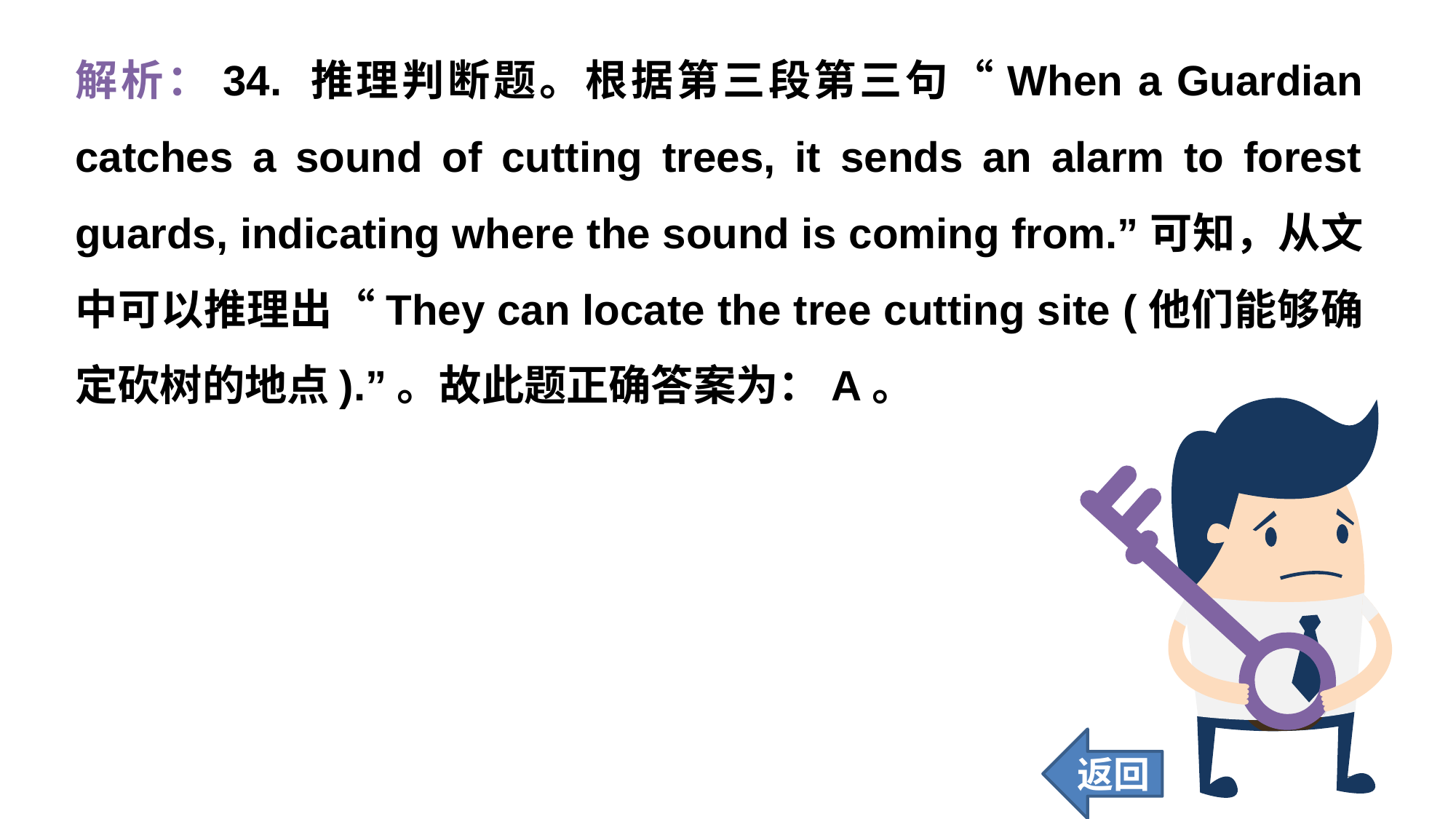

解析：34. 推理判断题。根据第三段第三句“When a Guardian catches a sound of cutting trees, it sends an alarm to forest guards, indicating where the sound is coming from.”可知，从文中可以推理出“They can locate the tree cutting site (他们能够确定砍树的地点).”。故此题正确答案为：A。

返回
323